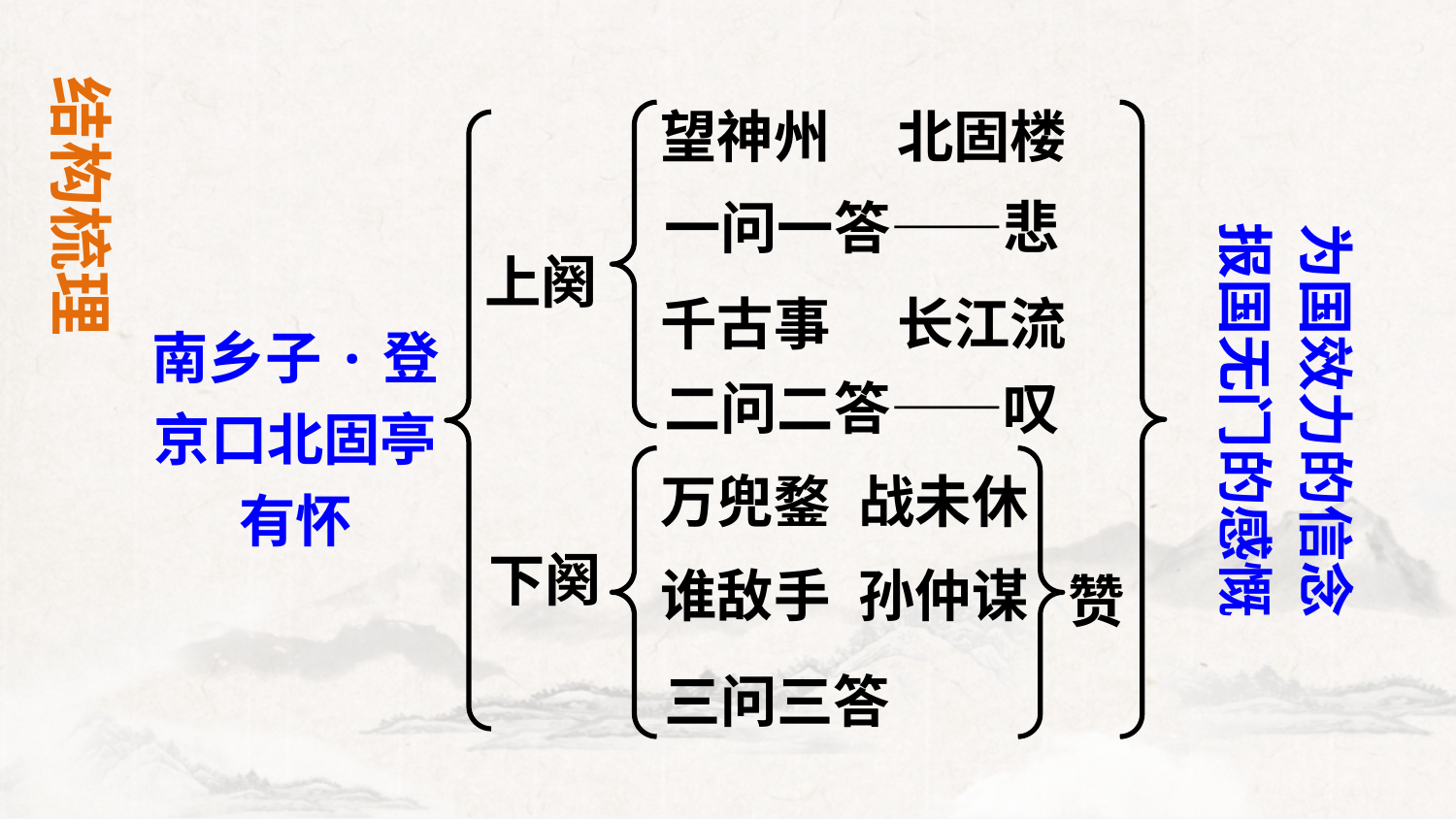

结构梳理
望神州
北固楼

为国效力的信念
报国无门的感慨
一问一答——悲
上阕
千古事
长江流
南乡子·登京口北固亭有怀
二问二答——叹
万兜鍪
战未休

下阕
谁敌手
孙仲谋
赞
三问三答